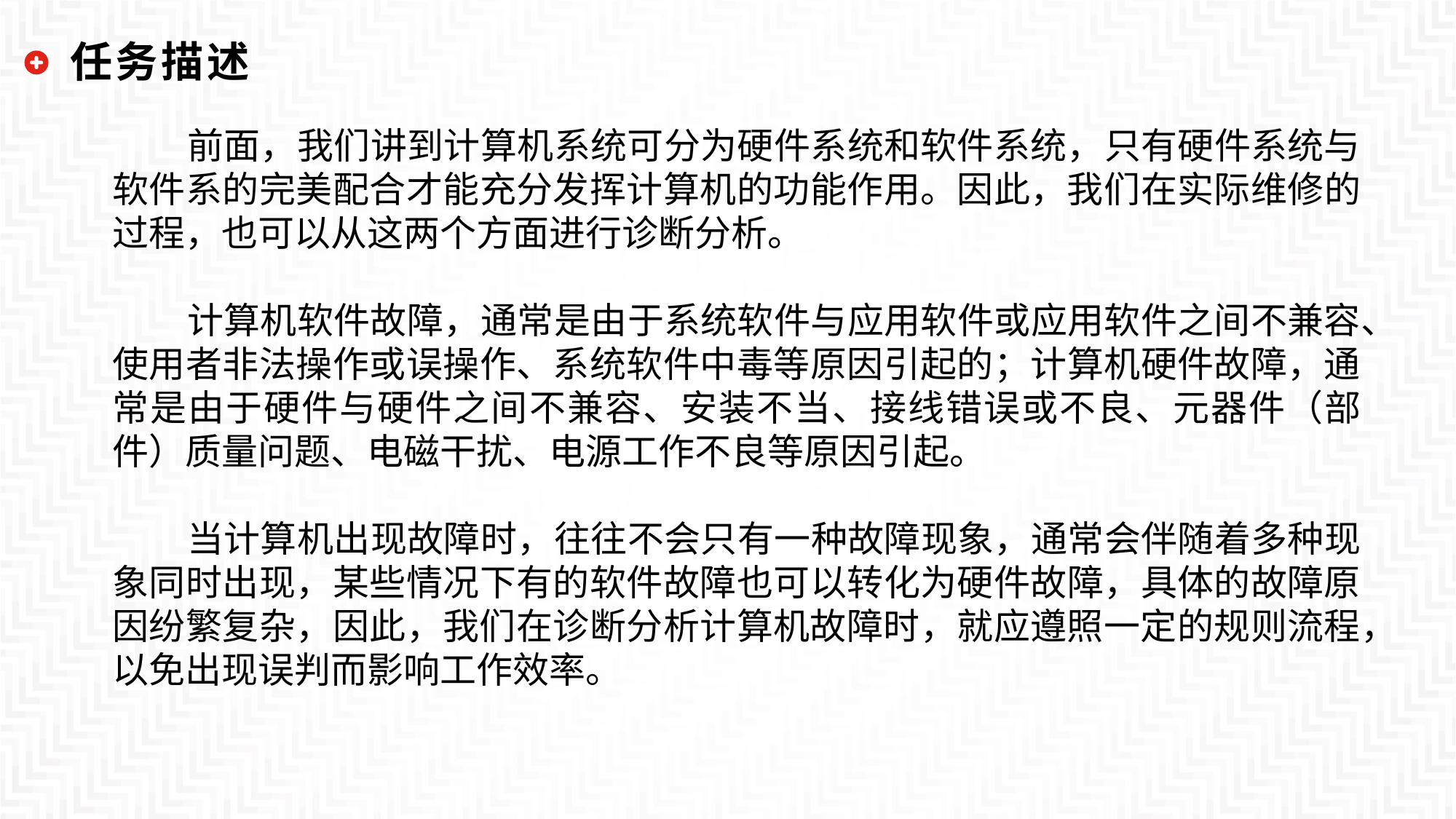

任务描述
    前面，我们讲到计算机系统可分为硬件系统和软件系统，只有硬件系统与软件系的完美配合才能充分发挥计算机的功能作用。因此，我们在实际维修的过程，也可以从这两个方面进行诊断分析。

    计算机软件故障，通常是由于系统软件与应用软件或应用软件之间不兼容、使用者非法操作或误操作、系统软件中毒等原因引起的；计算机硬件故障，通常是由于硬件与硬件之间不兼容、安装不当、接线错误或不良、元器件（部件）质量问题、电磁干扰、电源工作不良等原因引起。

    当计算机出现故障时，往往不会只有一种故障现象，通常会伴随着多种现象同时出现，某些情况下有的软件故障也可以转化为硬件故障，具体的故障原因纷繁复杂，因此，我们在诊断分析计算机故障时，就应遵照一定的规则流程，以免出现误判而影响工作效率。